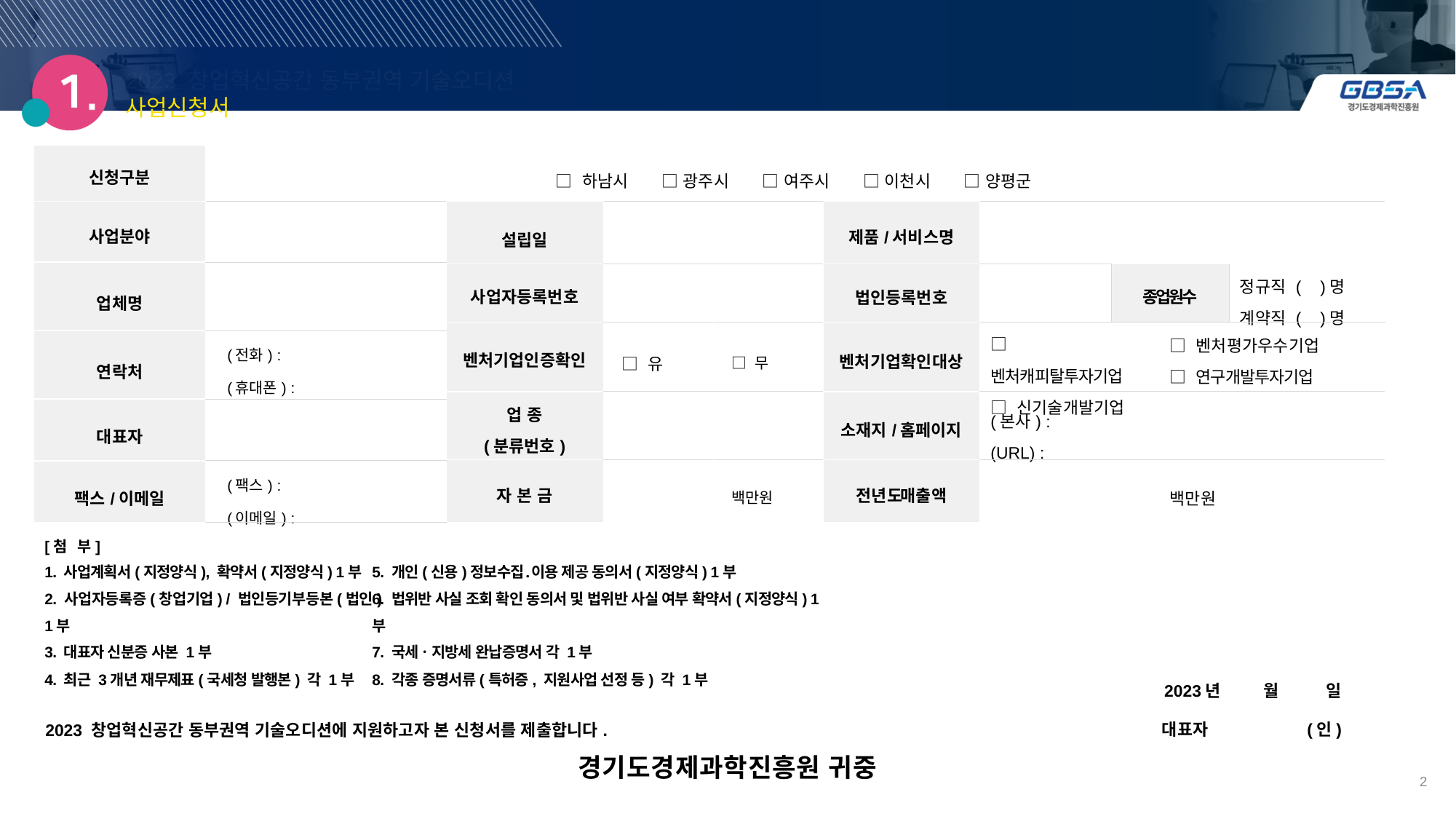

2023 창업혁신공간 동부권역 기술오디션 사업신청서
| 신청구분 | □ 하남시 □ 광주시 □ 여주시 □ 이천시 □ 양평군 |
| --- | --- |
| 사업분야 |  |
| --- | --- |
| 업체명 |  |
| 연락처 | (전화) : (휴대폰) : |
| 대표자 |  |
| 팩스/이메일 | (팩스) : (이메일) : |
| 설립일 |  |  | 제품/서비스명 |  |  |  |  |
| --- | --- | --- | --- | --- | --- | --- | --- |
| 사업자등록번호 |  |  | 법인등록번호 |  | 종업원수 |  | 정규직 ( )명 계약직 ( )명 |
| 벤처기업인증확인 | □ 유 | □ 무 | 벤처기업확인대상 | □ 벤처캐피탈투자기업 □ 신기술개발기업 |  | □ 벤처평가우수기업 □ 연구개발투자기업 |  |
| 업 종 (분류번호) |  |  | 소재지/홈페이지 | (본사) : (URL) : |  |  |  |
| 자 본 금 |  | 백만원 | 전 년 도매 출 액 |  |  | 백만원 |  |
[첨   부]
1. 사업계획서(지정양식), 확약서(지정양식) 1부
2. 사업자등록증(창업기업) / 법인등기부등본(법인) 1부
3. 대표자 신분증 사본 1부
4. 최근 3개년 재무제표(국세청 발행본) 각 1부
5. 개인(신용)정보수집․이용 제공 동의서(지정양식) 1부
6. 법위반 사실 조회 확인 동의서 및 법위반 사실 여부 확약서(지정양식) 1부
7. 국세ㆍ지방세 완납증명서 각 1부
8. 각종 증명서류(특허증, 지원사업 선정 등) 각 1부
2023년         월          일
2023 창업혁신공간 동부권역 기술오디션에 지원하고자 본 신청서를 제출합니다.
대표자                    (인)
경기도경제과학진흥원 귀중
2